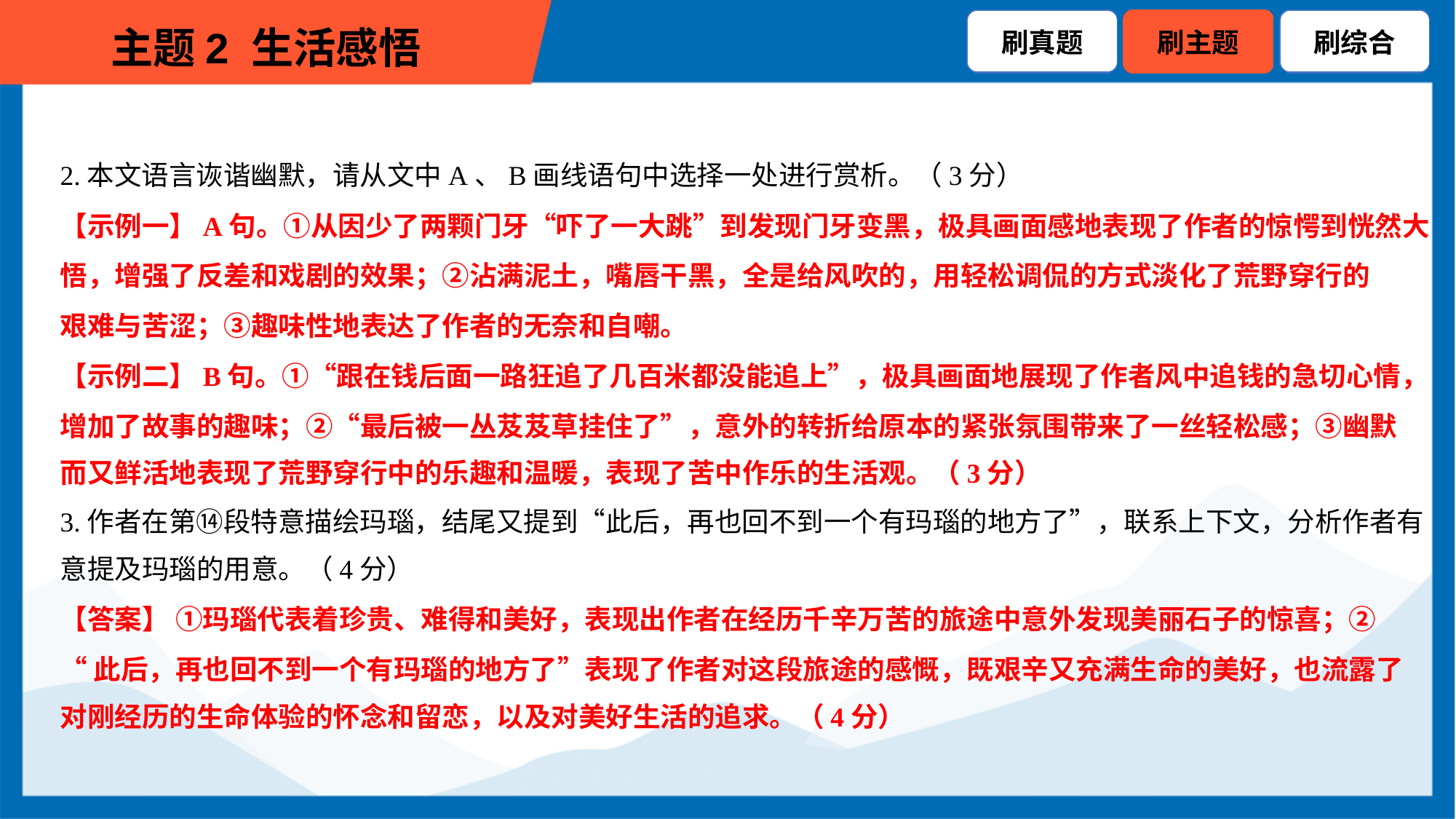

2.本文语言诙谐幽默，请从文中A、B画线语句中选择一处进行赏析。（3分）
【示例一】A句。①从因少了两颗门牙“吓了一大跳”到发现门牙变黑，极具画面感地表现了作者的惊愕到恍然大
悟，增强了反差和戏剧的效果；②沾满泥土，嘴唇干黑，全是给风吹的，用轻松调侃的方式淡化了荒野穿行的
艰难与苦涩；③趣味性地表达了作者的无奈和自嘲。
【示例二】B句。①“跟在钱后面一路狂追了几百米都没能追上”，极具画面地展现了作者风中追钱的急切心情，
增加了故事的趣味；②“最后被一丛芨芨草挂住了”，意外的转折给原本的紧张氛围带来了一丝轻松感；③幽默
而又鲜活地表现了荒野穿行中的乐趣和温暖，表现了苦中作乐的生活观。（3分）
3.作者在第⑭段特意描绘玛瑙，结尾又提到“此后，再也回不到一个有玛瑙的地方了”，联系上下文，分析作者有
意提及玛瑙的用意。（4分）
【答案】 ①玛瑙代表着珍贵、难得和美好，表现出作者在经历千辛万苦的旅途中意外发现美丽石子的惊喜；②
“此后，再也回不到一个有玛瑙的地方了”表现了作者对这段旅途的感慨，既艰辛又充满生命的美好，也流露了
对刚经历的生命体验的怀念和留恋，以及对美好生活的追求。（4分）